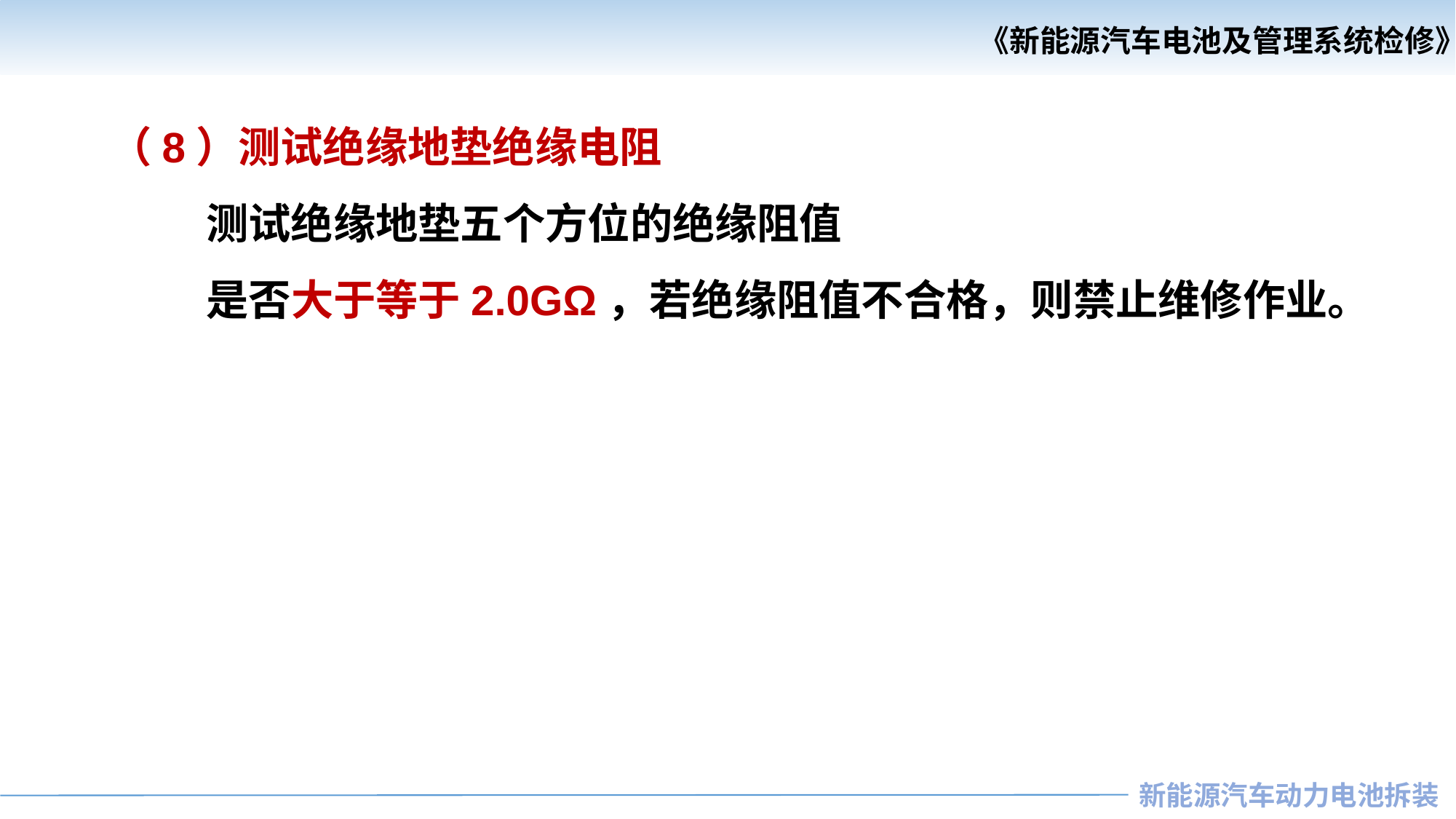

《新能源汽车电池及管理系统检修》
《汽车安全与舒适系统检修》
（8）测试绝缘地垫绝缘电阻
         测试绝缘地垫五个方位的绝缘阻值
         是否大于等于2.0GΩ，若绝缘阻值不合格，则禁止维修作业。